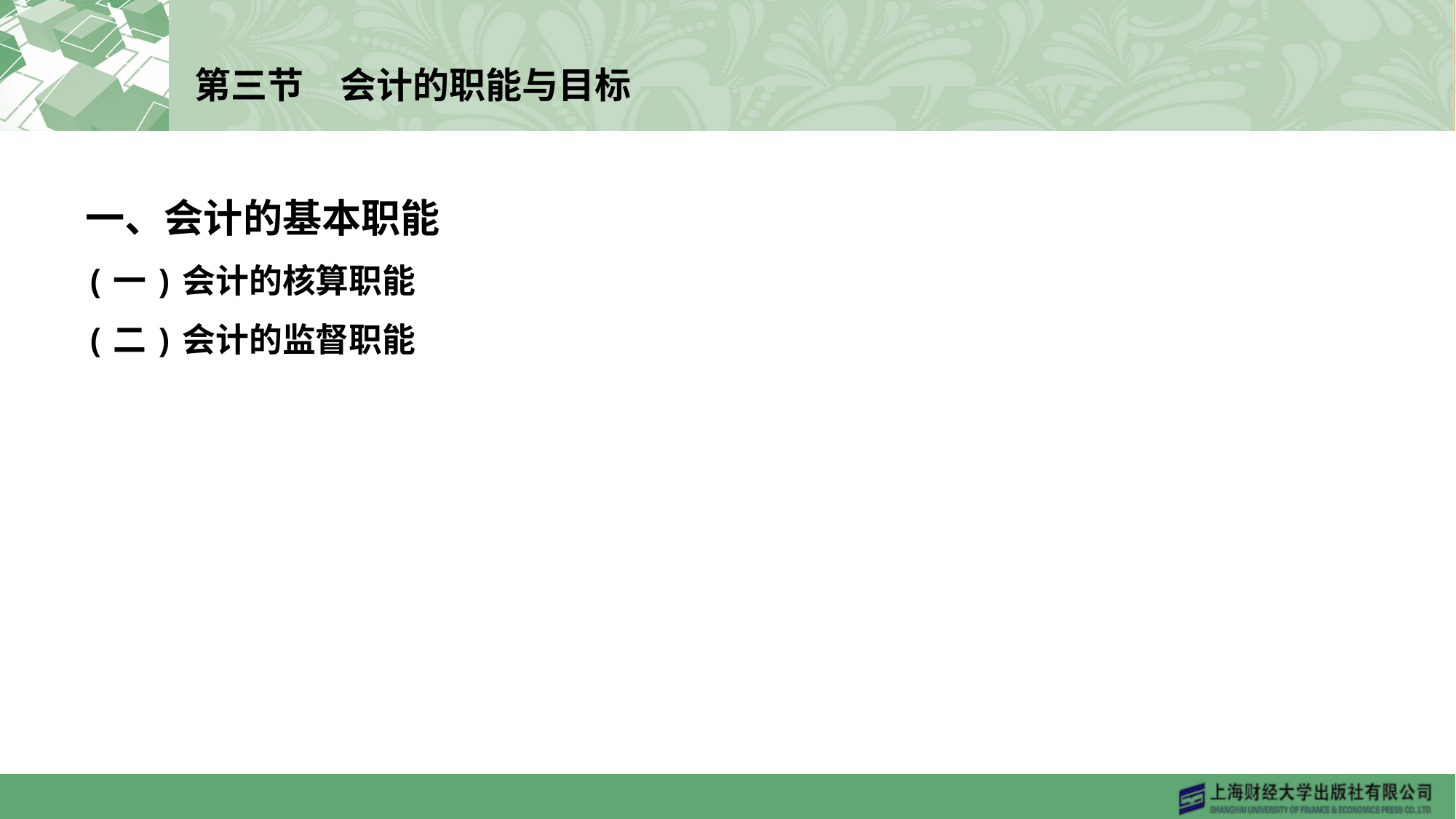

# 第三节　会计的职能与目标
一、会计的基本职能
(一)会计的核算职能
(二)会计的监督职能